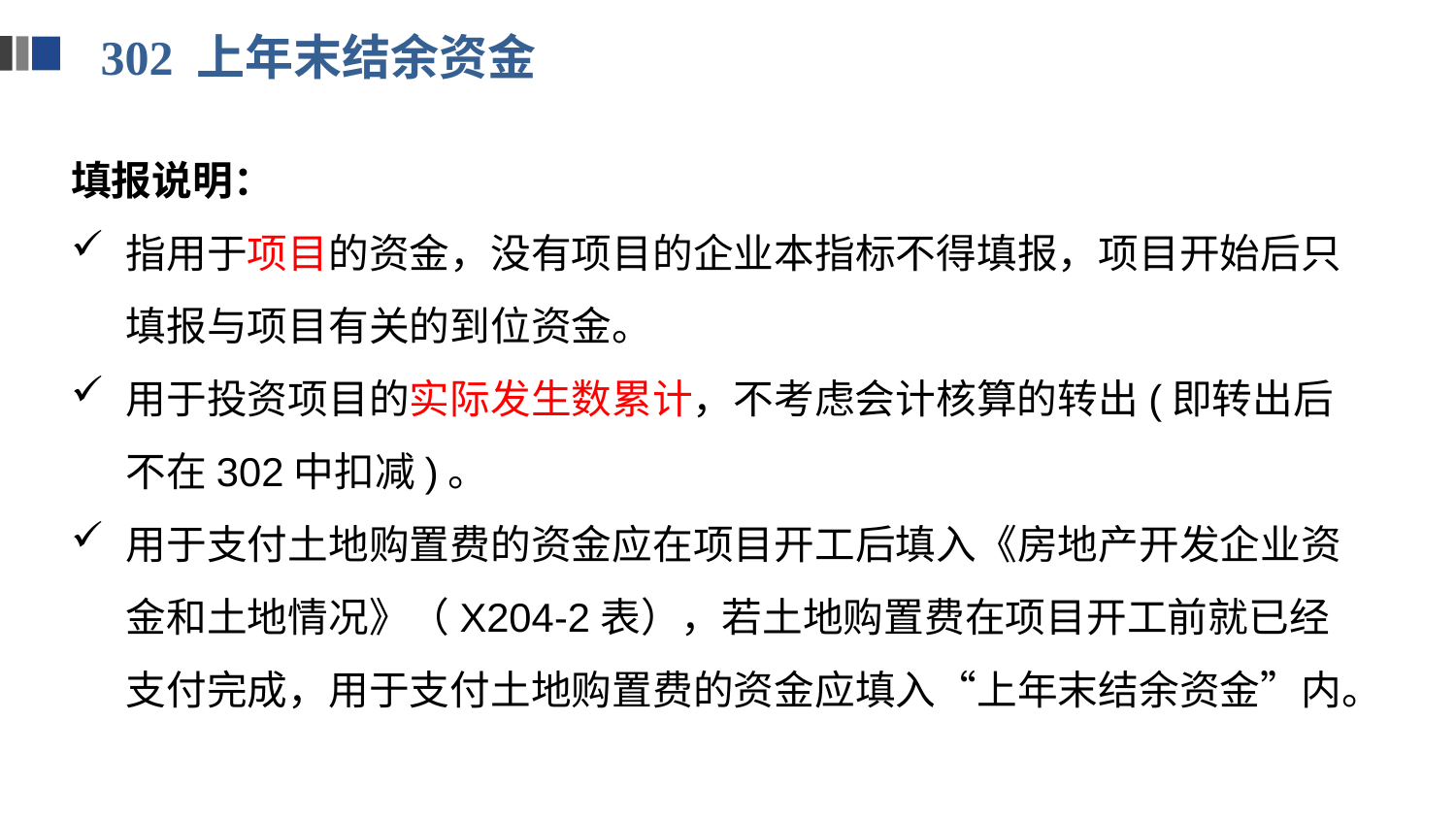

302 上年末结余资金

填报说明：
指用于项目的资金，没有项目的企业本指标不得填报，项目开始后只填报与项目有关的到位资金。
用于投资项目的实际发生数累计，不考虑会计核算的转出(即转出后不在302中扣减)。
用于支付土地购置费的资金应在项目开工后填入《房地产开发企业资金和土地情况》（X204-2表），若土地购置费在项目开工前就已经支付完成，用于支付土地购置费的资金应填入“上年末结余资金”内。